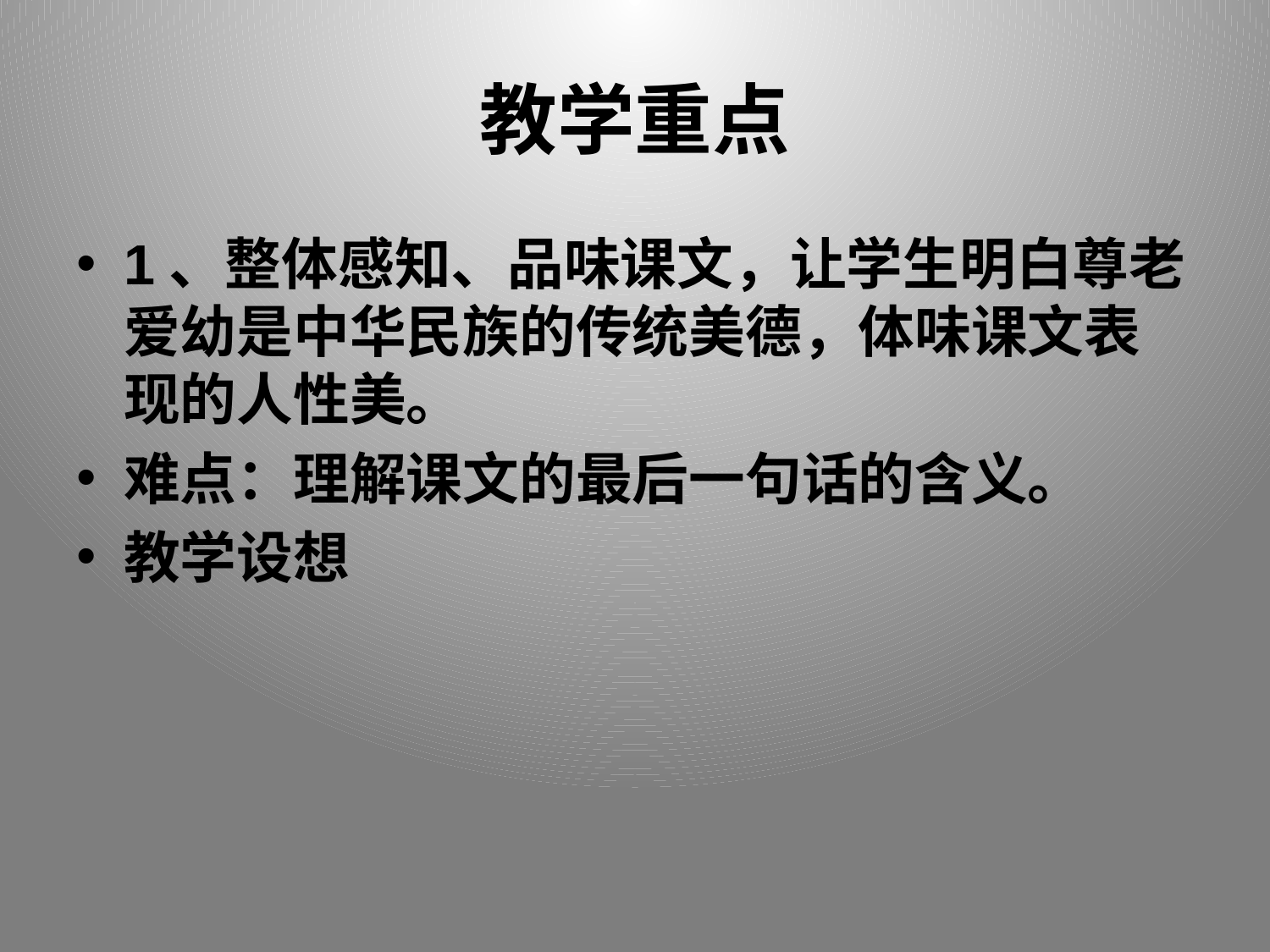

# 教学重点
1、整体感知、品味课文，让学生明白尊老爱幼是中华民族的传统美德，体味课文表现的人性美。
难点：理解课文的最后一句话的含义。
教学设想